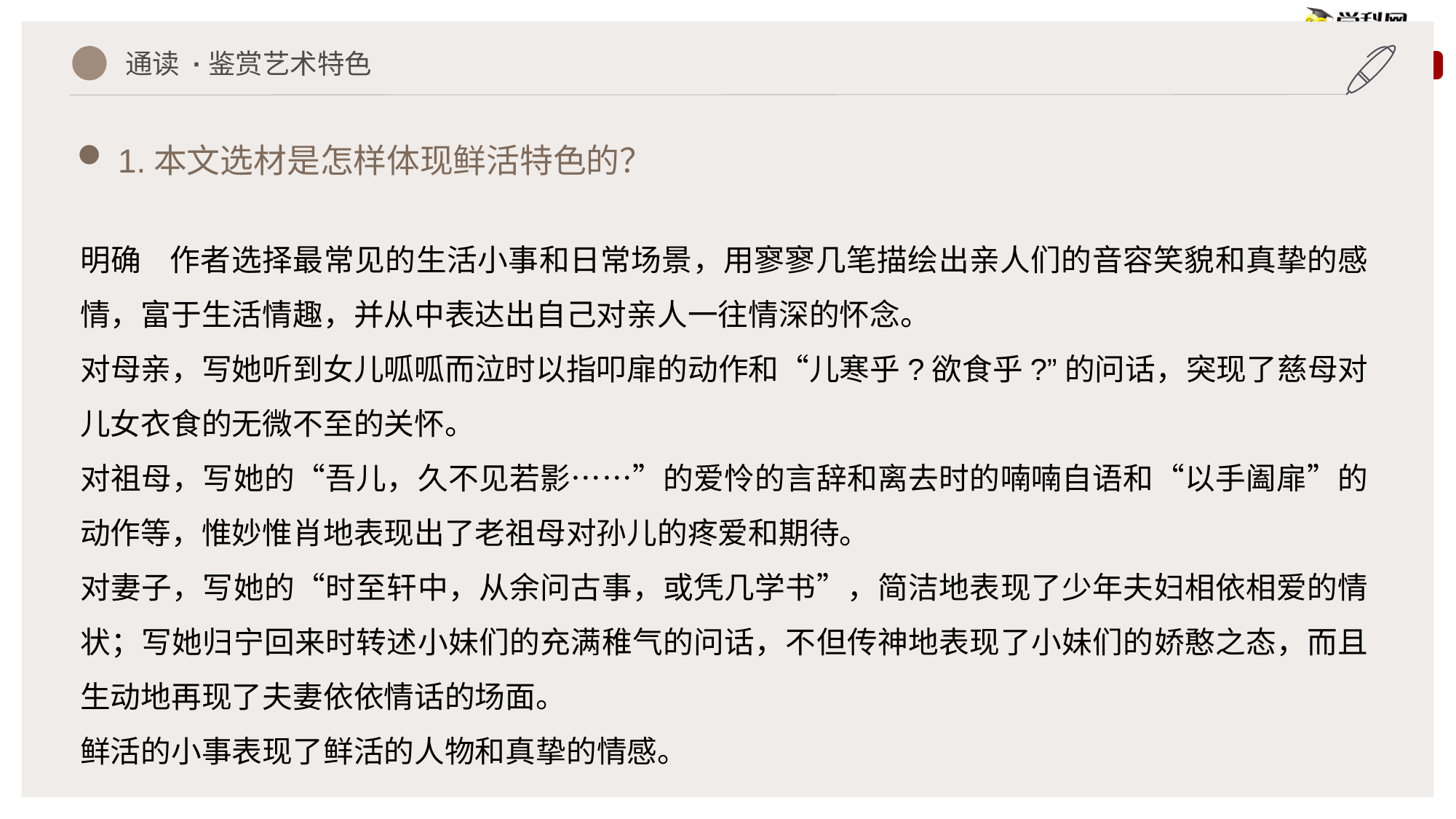

通读 ·鉴赏艺术特色

1.本文选材是怎样体现鲜活特色的？
明确    作者选择最常见的生活小事和日常场景，用寥寥几笔描绘出亲人们的音容笑貌和真挚的感情，富于生活情趣，并从中表达出自己对亲人一往情深的怀念。
对母亲，写她听到女儿呱呱而泣时以指叩扉的动作和“儿寒乎?欲食乎?”的问话，突现了慈母对儿女衣食的无微不至的关怀。
对祖母，写她的“吾儿，久不见若影……”的爱怜的言辞和离去时的喃喃自语和“以手阖扉”的动作等，惟妙惟肖地表现出了老祖母对孙儿的疼爱和期待。
对妻子，写她的“时至轩中，从余问古事，或凭几学书”，简洁地表现了少年夫妇相依相爱的情状；写她归宁回来时转述小妹们的充满稚气的问话，不但传神地表现了小妹们的娇憨之态，而且生动地再现了夫妻依依情话的场面。
鲜活的小事表现了鲜活的人物和真挚的情感。